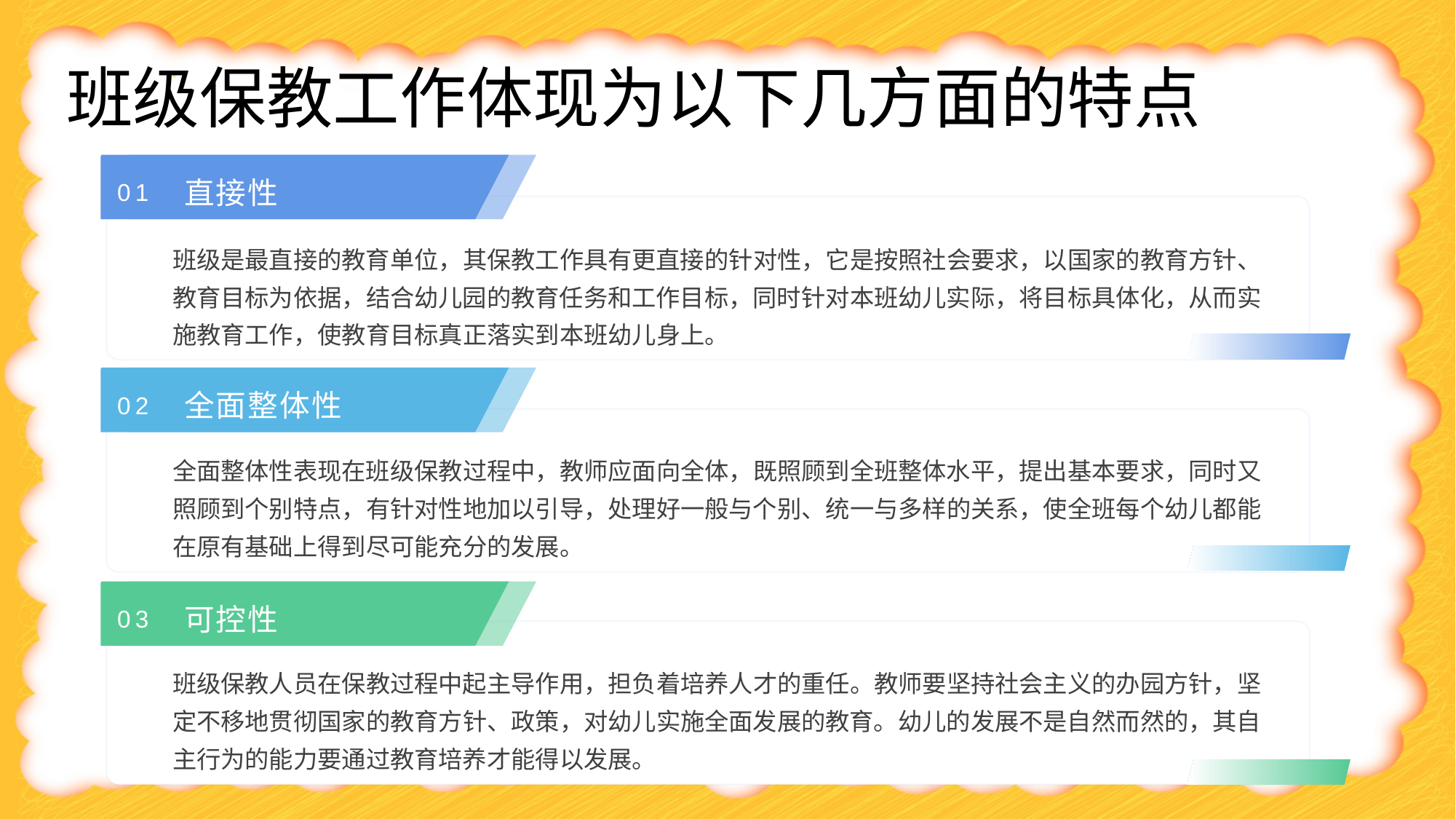

班级保教工作体现为以下几方面的特点

直接性
01

班级是最直接的教育单位，其保教工作具有更直接的针对性，它是按照社会要求，以国家的教育方针、教育目标为依据，结合幼儿园的教育任务和工作目标，同时针对本班幼儿实际，将目标具体化，从而实施教育工作，使教育目标真正落实到本班幼儿身上。

全面整体性
02

全面整体性表现在班级保教过程中，教师应面向全体，既照顾到全班整体水平，提出基本要求，同时又照顾到个别特点，有针对性地加以引导，处理好一般与个别、统一与多样的关系，使全班每个幼儿都能在原有基础上得到尽可能充分的发展。

可控性
03

班级保教人员在保教过程中起主导作用，担负着培养人才的重任。教师要坚持社会主义的办园方针，坚定不移地贯彻国家的教育方针、政策，对幼儿实施全面发展的教育。幼儿的发展不是自然而然的，其自主行为的能力要通过教育培养才能得以发展。